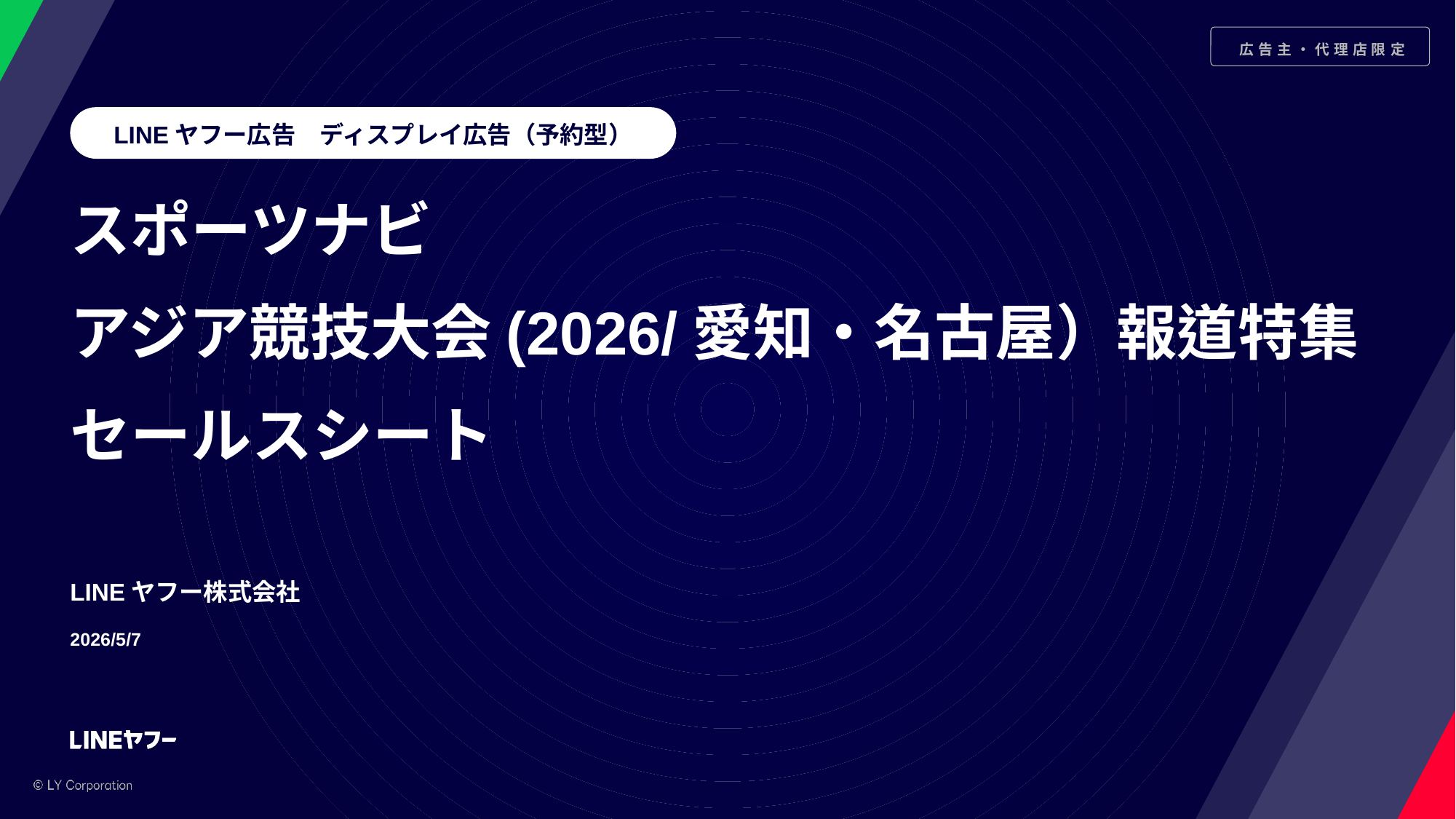

スポーツナビ
アジア競技大会(2026/愛知・名古屋）報道特集
セールスシート
LINEヤフー株式会社
2026/5/7